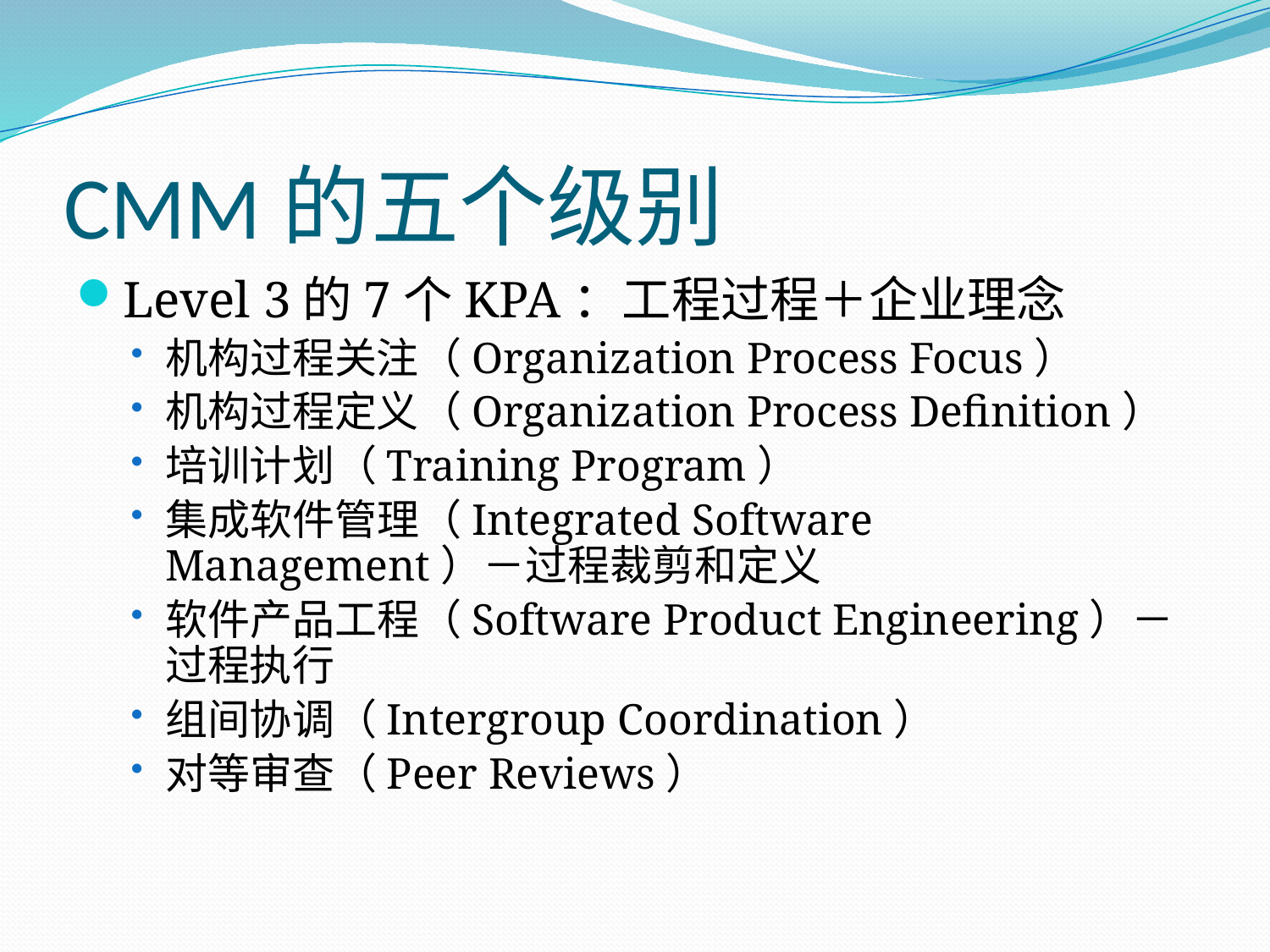

# CMM的五个级别
Level 3的7个KPA：工程过程＋企业理念
机构过程关注（Organization Process Focus）
机构过程定义（Organization Process Definition）
培训计划（Training Program）
集成软件管理（Integrated Software Management）－过程裁剪和定义
软件产品工程（Software Product Engineering）－过程执行
组间协调（Intergroup Coordination）
对等审查（Peer Reviews）